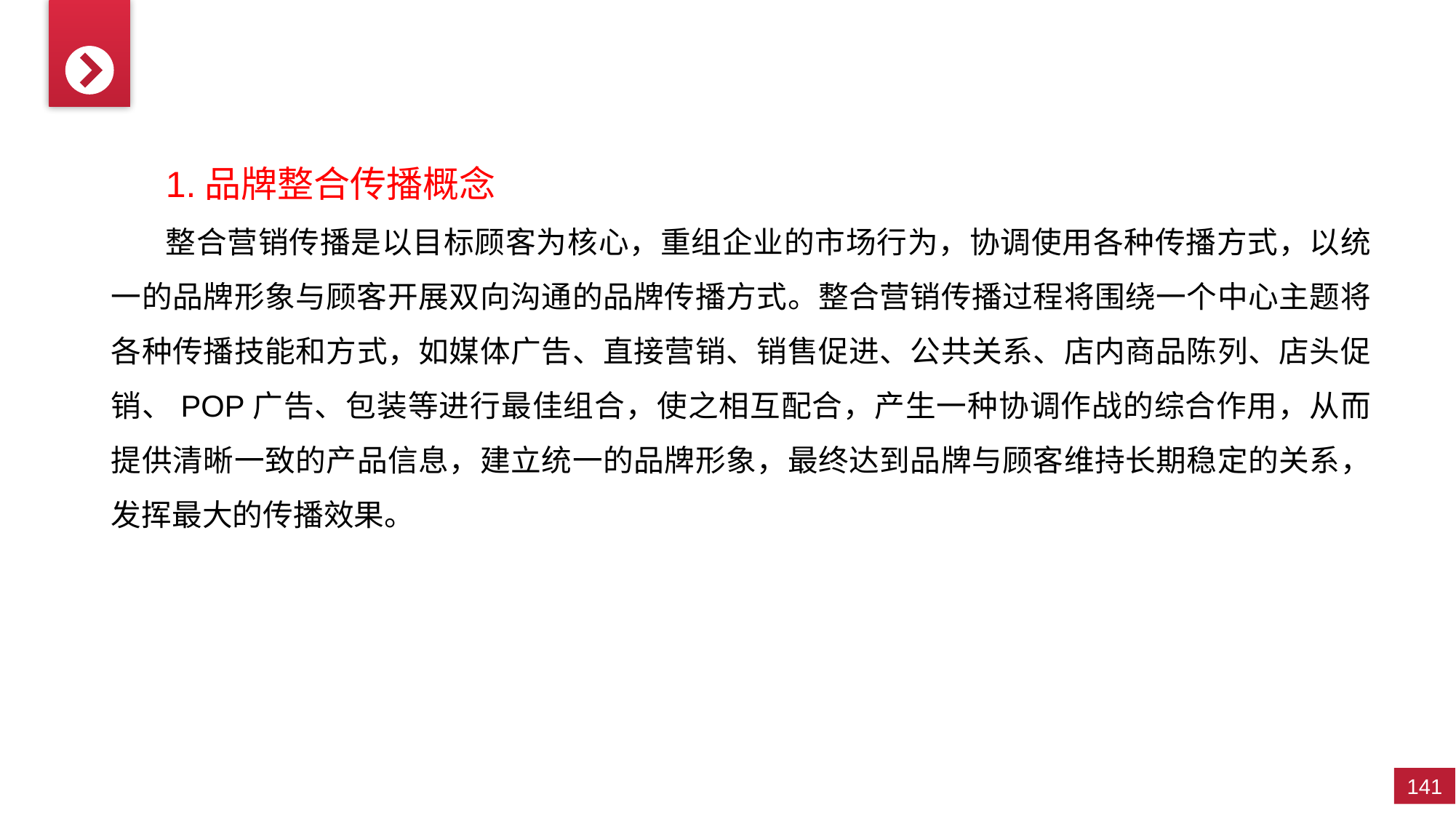

1.品牌整合传播概念
整合营销传播是以目标顾客为核心，重组企业的市场行为，协调使用各种传播方式，以统一的品牌形象与顾客开展双向沟通的品牌传播方式。整合营销传播过程将围绕一个中心主题将各种传播技能和方式，如媒体广告、直接营销、销售促进、公共关系、店内商品陈列、店头促销、POP广告、包装等进行最佳组合，使之相互配合，产生一种协调作战的综合作用，从而提供清晰一致的产品信息，建立统一的品牌形象，最终达到品牌与顾客维持长期稳定的关系，发挥最大的传播效果。